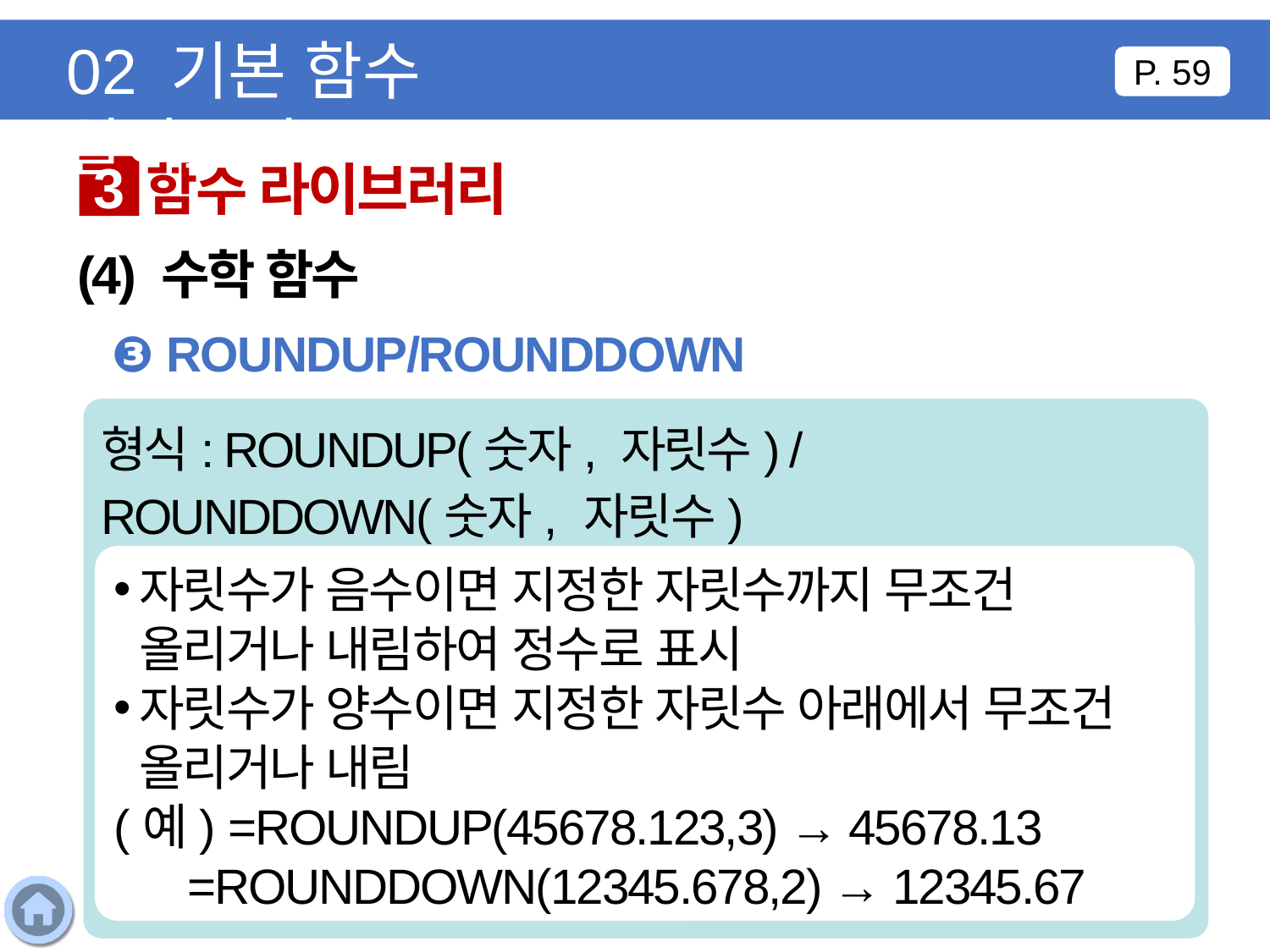

02 기본 함수 알아보기
P. 59
함수 라이브러리
3
(4) 수학 함수
❸ ROUNDUP/ROUNDDOWN
형식: ROUNDUP(숫자, 자릿수) / ROUNDDOWN(숫자, 자릿수)
자릿수가 음수이면 지정한 자릿수까지 무조건 올리거나 내림하여 정수로 표시
자릿수가 양수이면 지정한 자릿수 아래에서 무조건 올리거나 내림
(예) =ROUNDUP(45678.123,3) → 45678.13
      =ROUNDDOWN(12345.678,2) → 12345.67